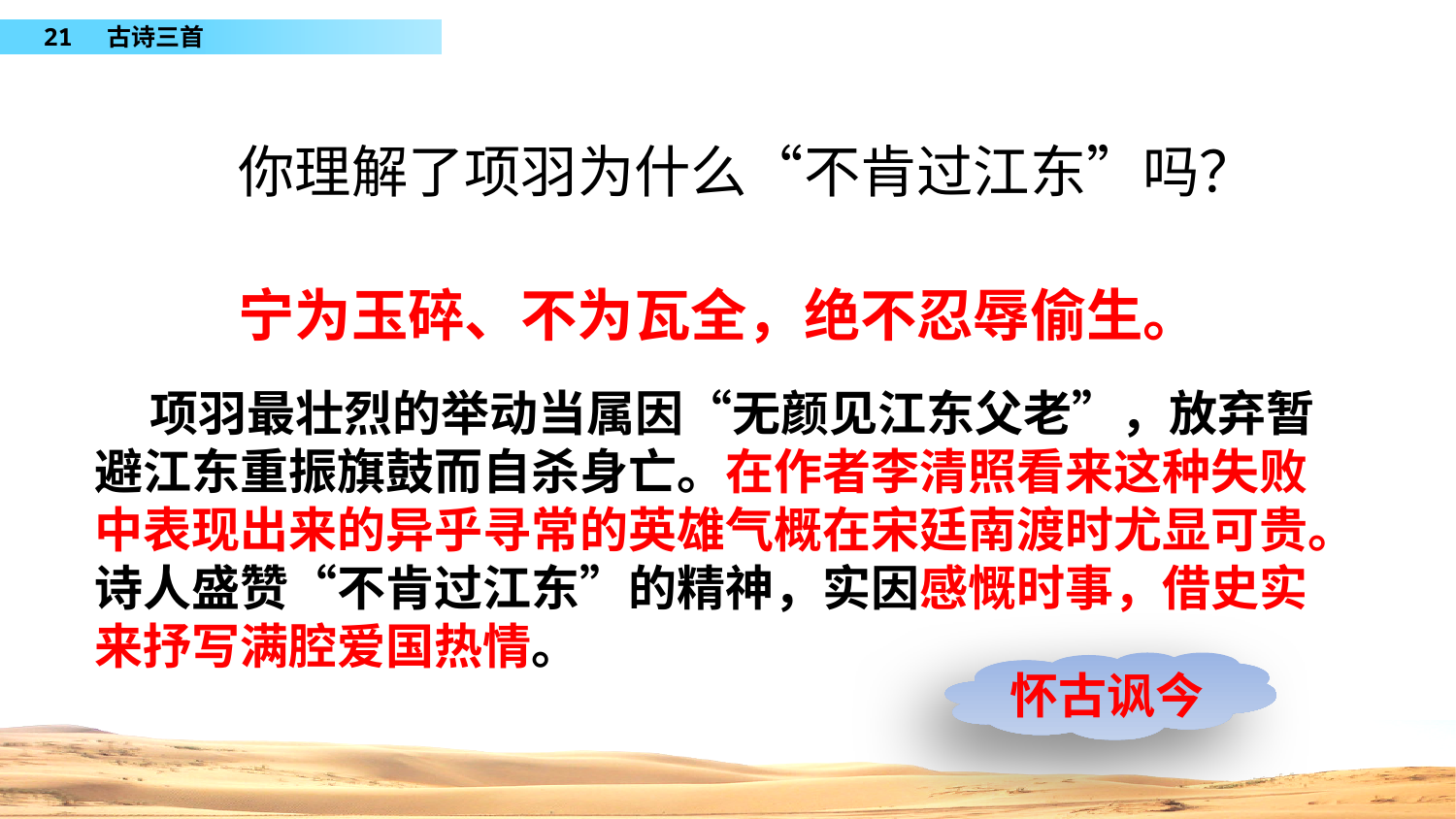

你理解了项羽为什么“不肯过江东”吗？
宁为玉碎、不为瓦全，绝不忍辱偷生。
    项羽最壮烈的举动当属因“无颜见江东父老”，放弃暂避江东重振旗鼓而自杀身亡。在作者李清照看来这种失败中表现出来的异乎寻常的英雄气概在宋廷南渡时尤显可贵。诗人盛赞“不肯过江东”的精神，实因感慨时事，借史实来抒写满腔爱国热情。

怀古讽今